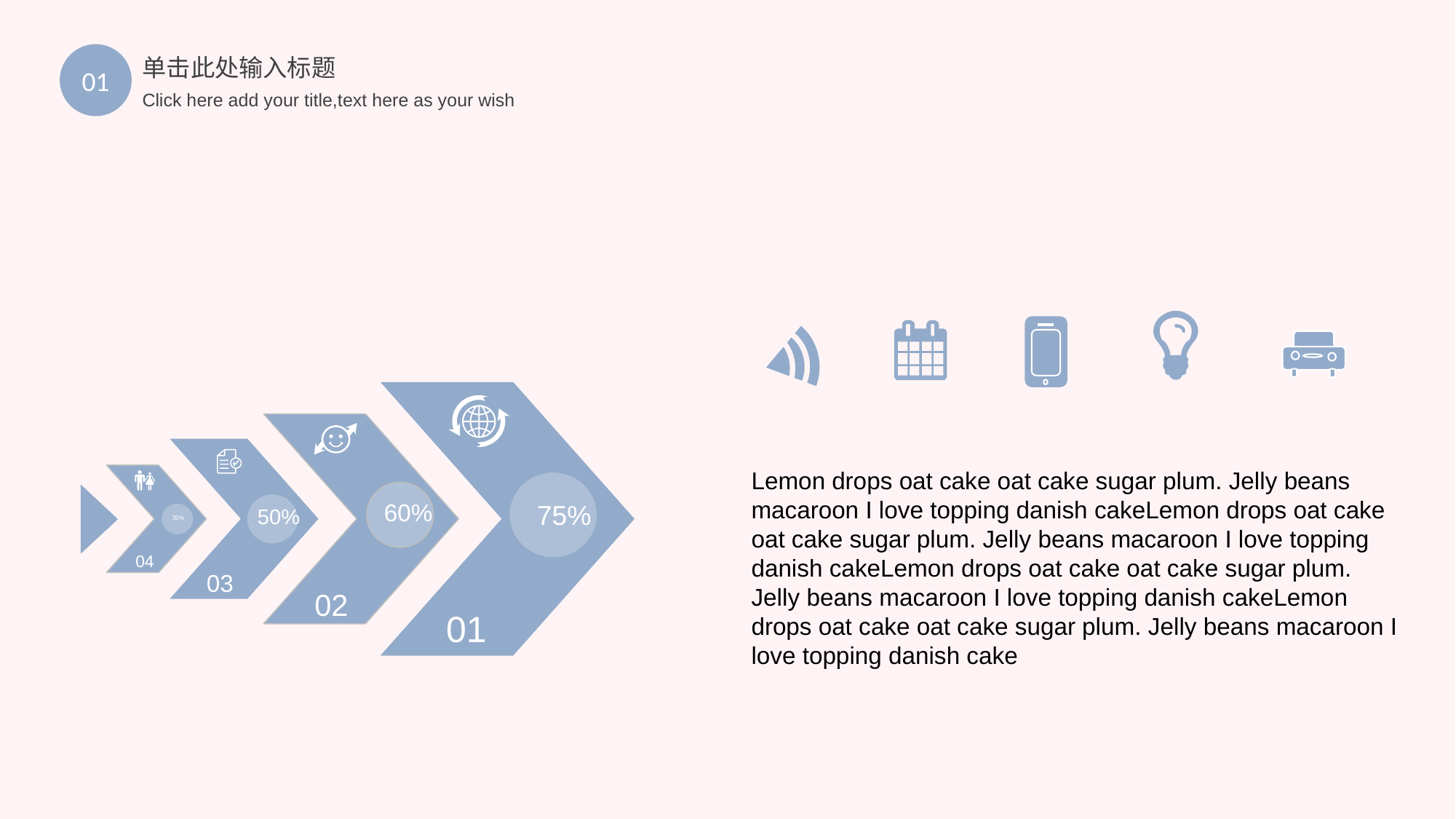

01
单击此处输入标题
Click here add your title,text here as your wish

60%
75%

50%

35%
04
03
02
01
Lemon drops oat cake oat cake sugar plum. Jelly beans macaroon I love topping danish cakeLemon drops oat cake oat cake sugar plum. Jelly beans macaroon I love topping danish cakeLemon drops oat cake oat cake sugar plum. Jelly beans macaroon I love topping danish cakeLemon drops oat cake oat cake sugar plum. Jelly beans macaroon I love topping danish cake